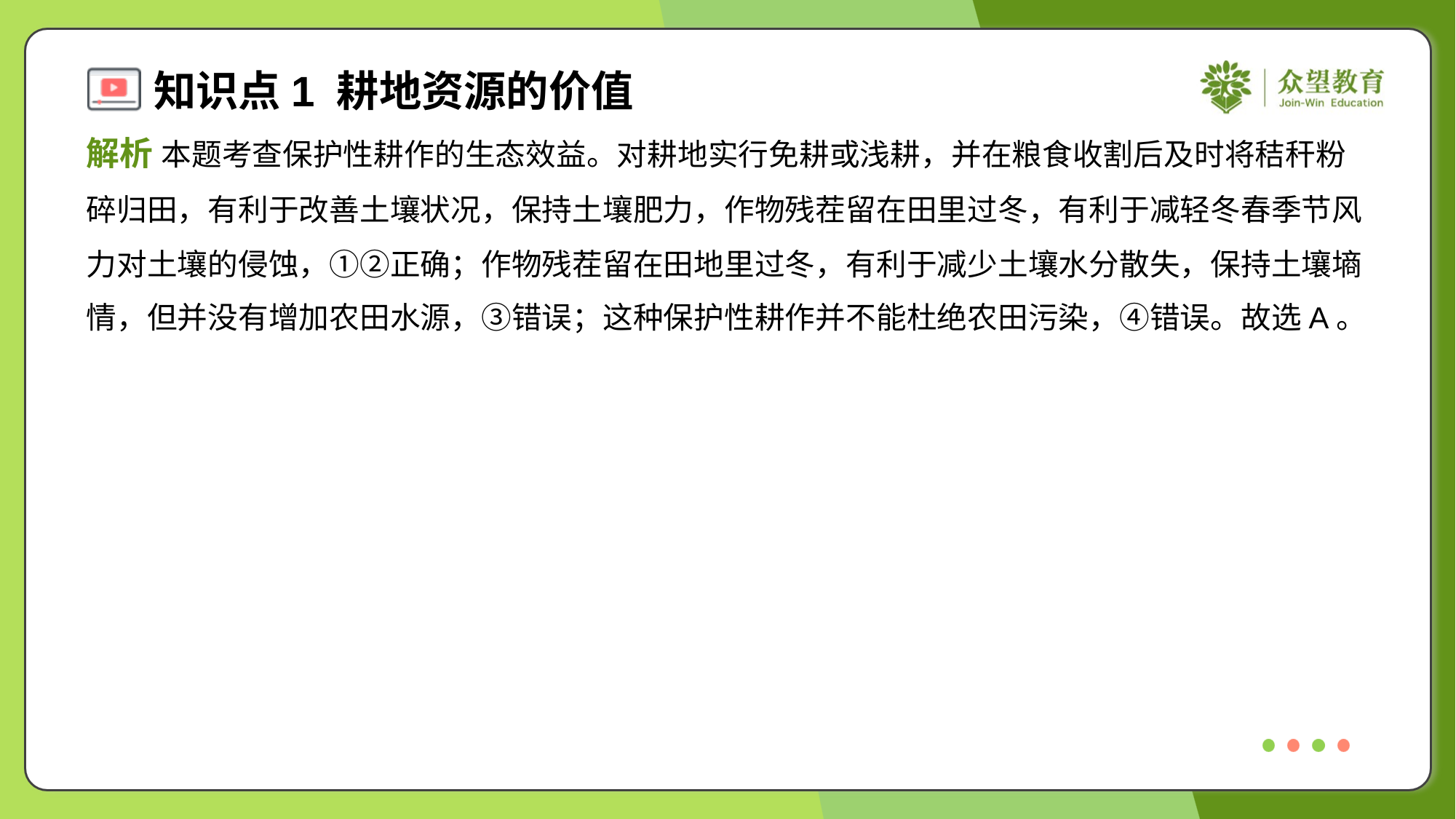

解析 本题考查保护性耕作的生态效益。对耕地实行免耕或浅耕，并在粮食收割后及时将秸秆粉
碎归田，有利于改善土壤状况，保持土壤肥力，作物残茬留在田里过冬，有利于减轻冬春季节风
力对土壤的侵蚀，①②正确；作物残茬留在田地里过冬，有利于减少土壤水分散失，保持土壤墒
情，但并没有增加农田水源，③错误；这种保护性耕作并不能杜绝农田污染，④错误。故选A。